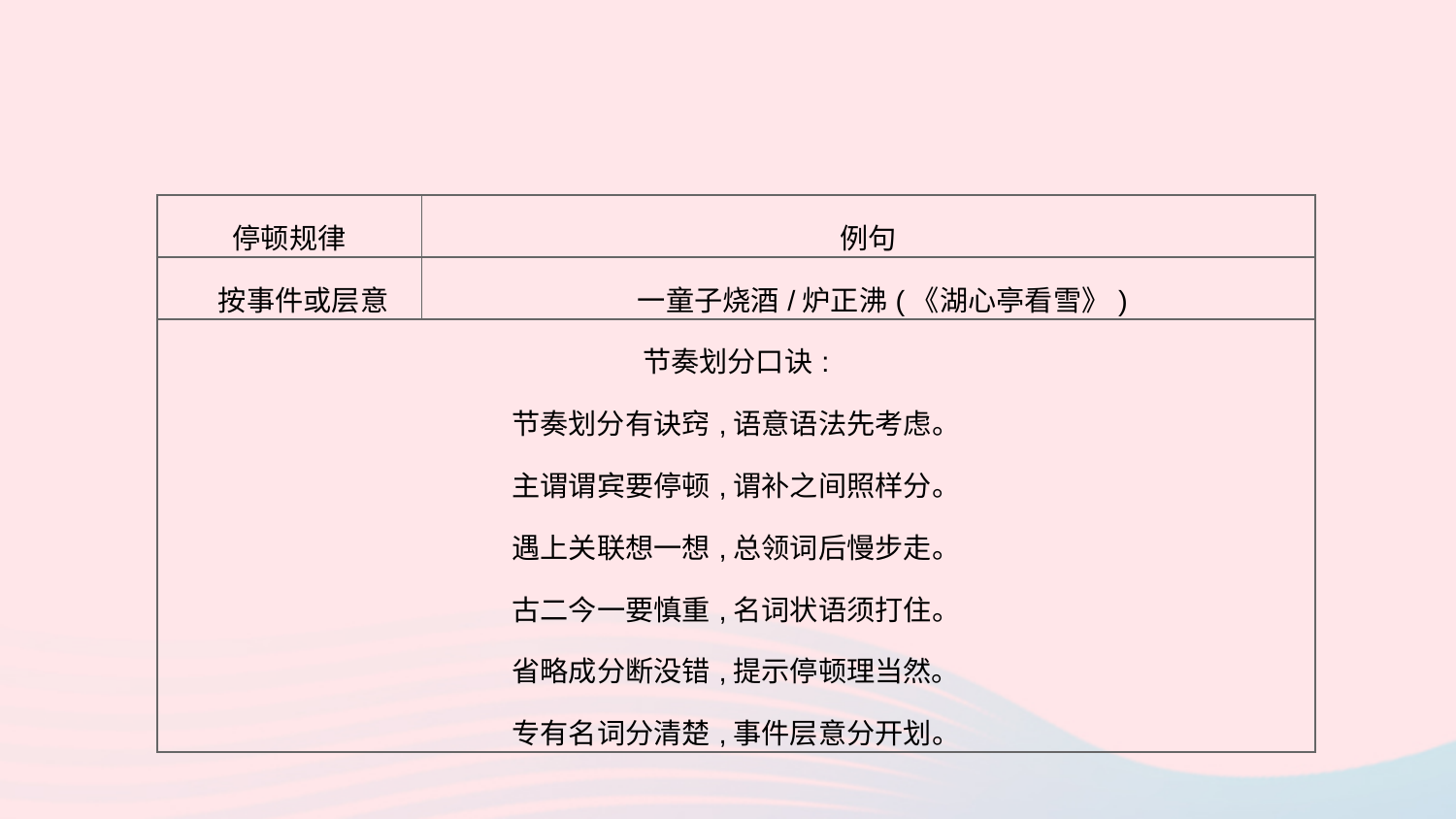

| 停顿规律 | 例句 |
| --- | --- |
| 按事件或层意 | 一童子烧酒/炉正沸(《湖心亭看雪》) |
| 节奏划分口诀: 节奏划分有诀窍,语意语法先考虑。 主谓谓宾要停顿,谓补之间照样分。 遇上关联想一想,总领词后慢步走。 古二今一要慎重,名词状语须打住。 省略成分断没错,提示停顿理当然。 专有名词分清楚,事件层意分开划。 |  |